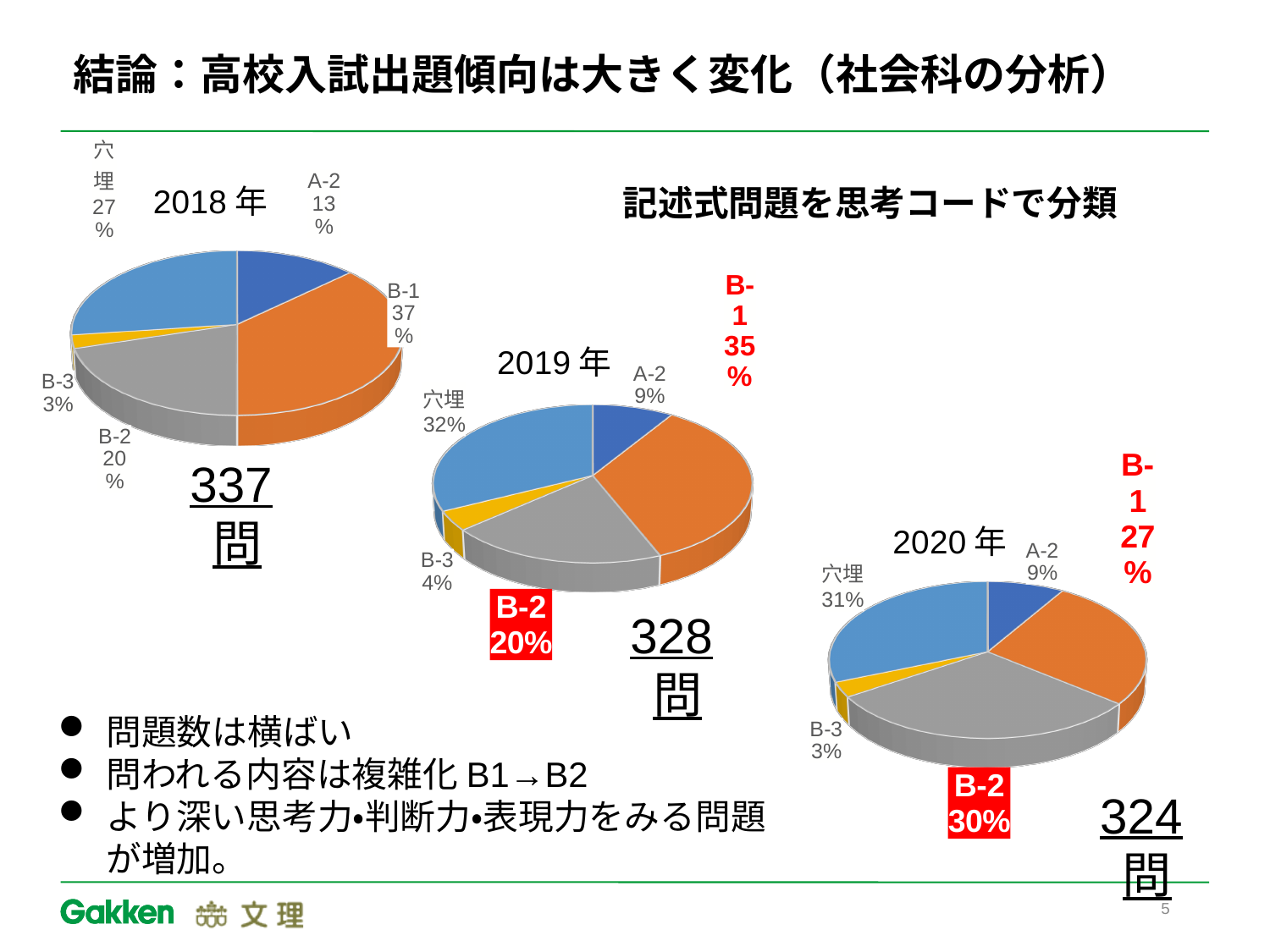

# 結論：高校入試出題傾向は大きく変化（社会科の分析）

[unsupported chart]

記述式問題を思考コードで分類

[unsupported chart]

337問

[unsupported chart]

328問
問題数は横ばい
問われる内容は複雑化B1→B2
より深い思考力・判断力・表現力をみる問題が増加。
324問
5